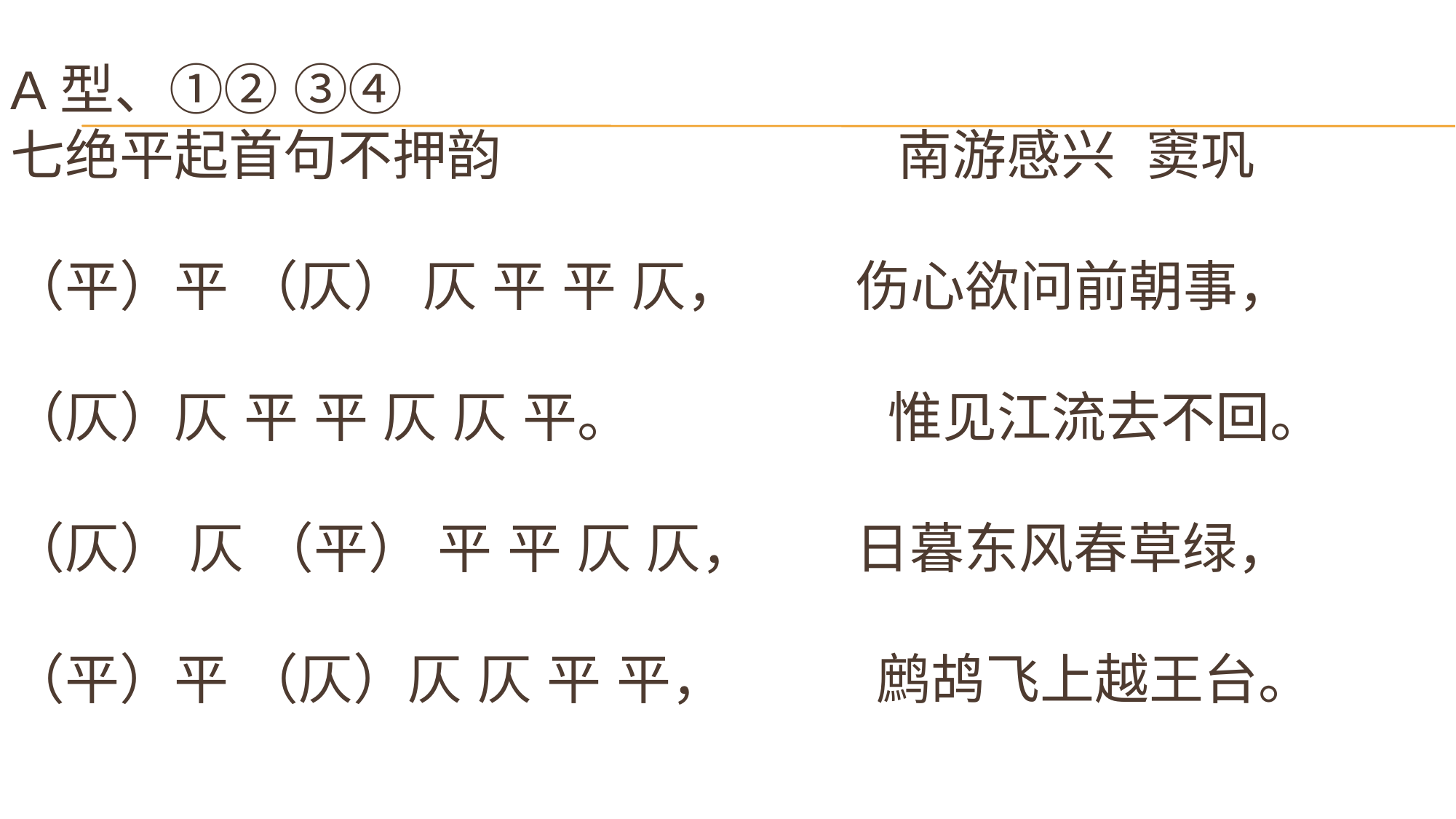

# A型、①② ③④ 七绝平起首句不押韵 　　                  南游感兴  窦巩  　　　　 （平）平 （仄） 仄 平 平 仄，　    伤心欲问前朝事，　 　　　　 （仄）仄 平 平 仄 仄 平。                 惟见江流去不回。 　　　　 （仄） 仄 （平） 平 平 仄 仄，　   日暮东风春草绿， 　　　　 （平）平 （仄）仄 仄 平 平，          鹧鸪飞上越王台。